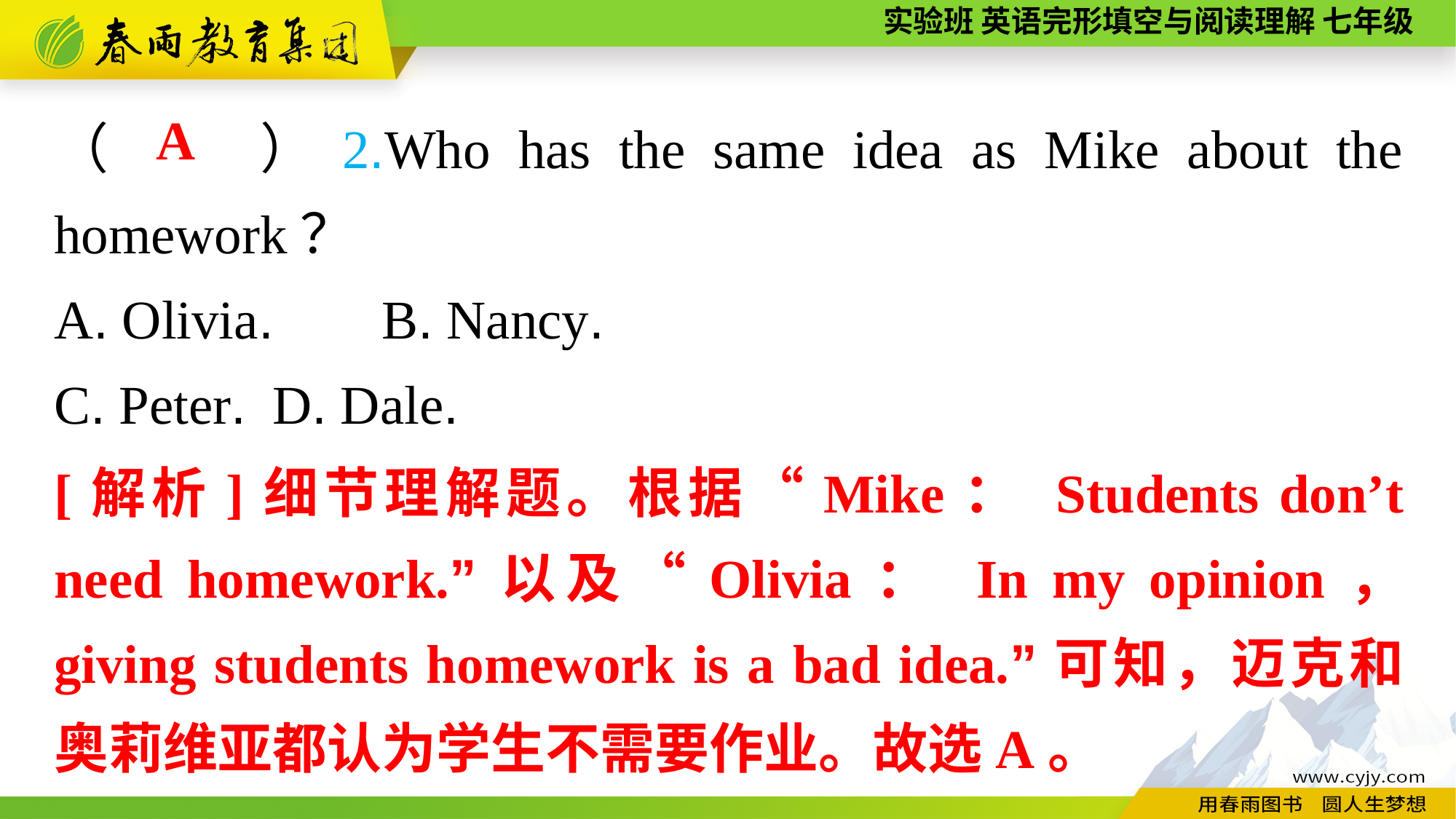

（　　）2.Who has the same idea as Mike about the homework？
A. Olivia.	B. Nancy.
C. Peter.	D. Dale.
A
[解析]细节理解题。根据“Mike： Students don’t need homework.”以及“Olivia： In my opinion， giving students homework is a bad idea.”可知，迈克和奥莉维亚都认为学生不需要作业。故选A。